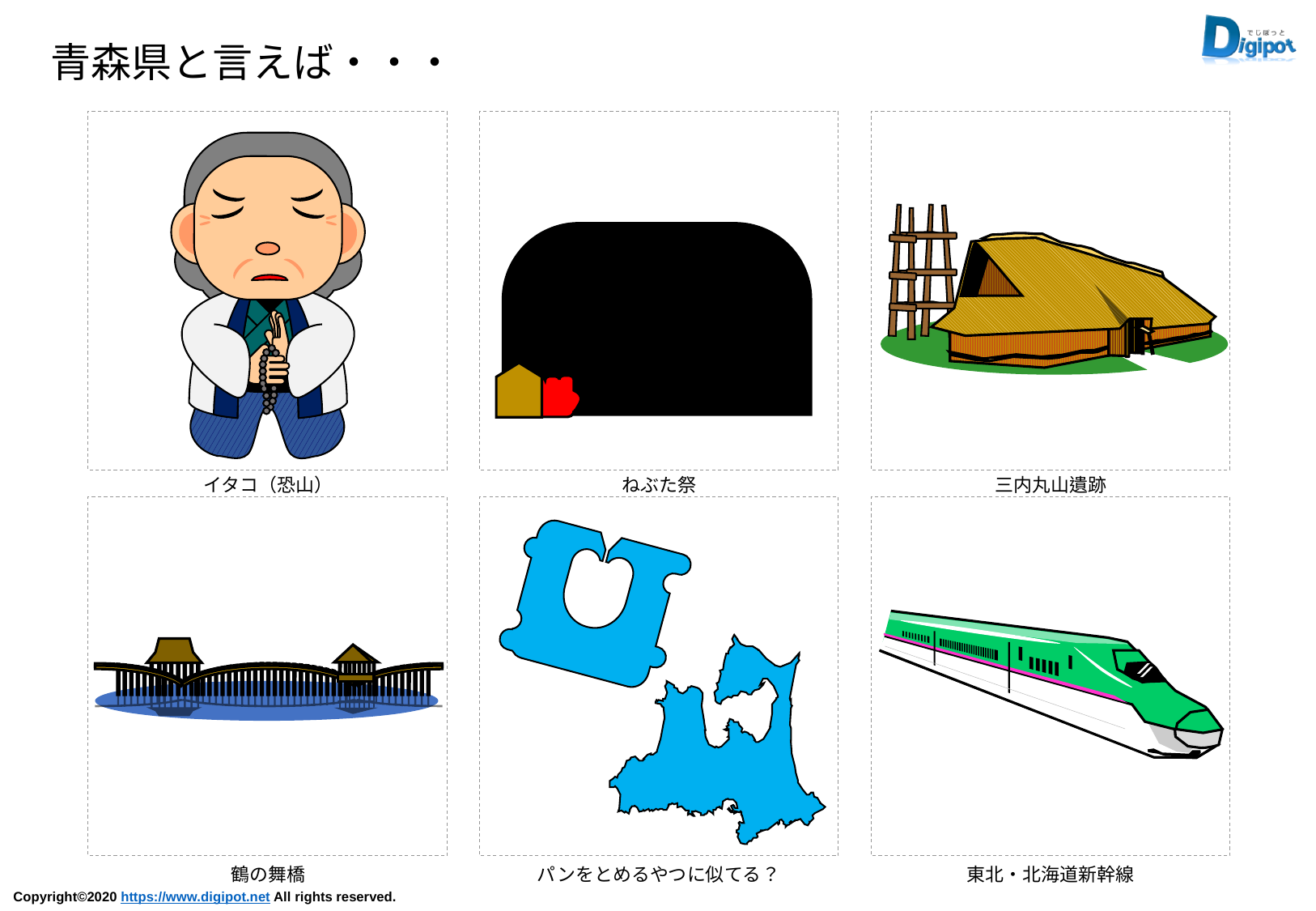

青森県と言えば・・・

イタコ（恐山）
ねぶた祭
三内丸山遺跡

鶴の舞橋
パンをとめるやつに似てる？
東北・北海道新幹線